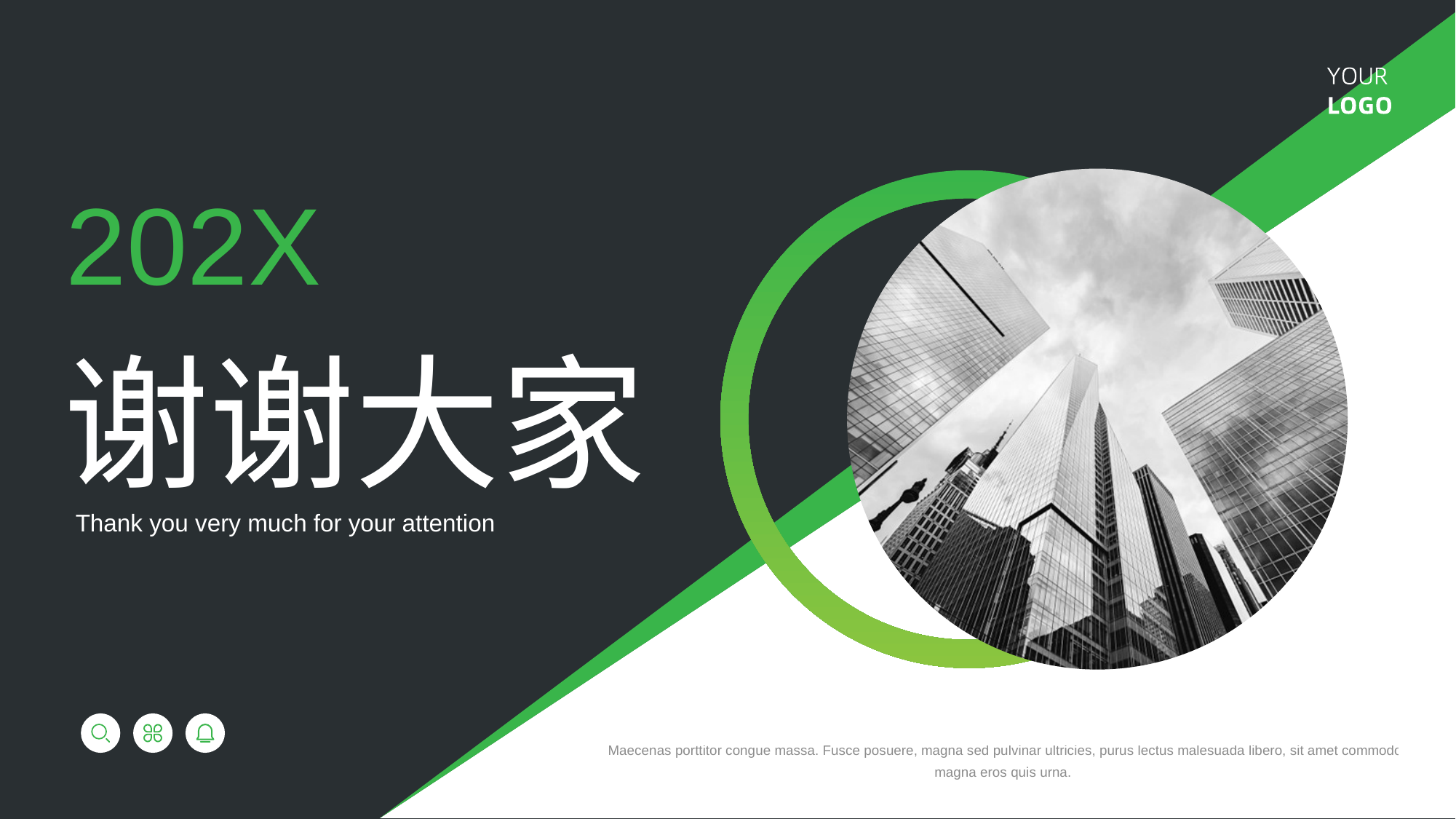

202X

谢谢大家
Thank you very much for your attention

 Maecenas porttitor congue massa. Fusce posuere, magna sed pulvinar ultricies, purus lectus malesuada libero, sit amet commodo magna eros quis urna.